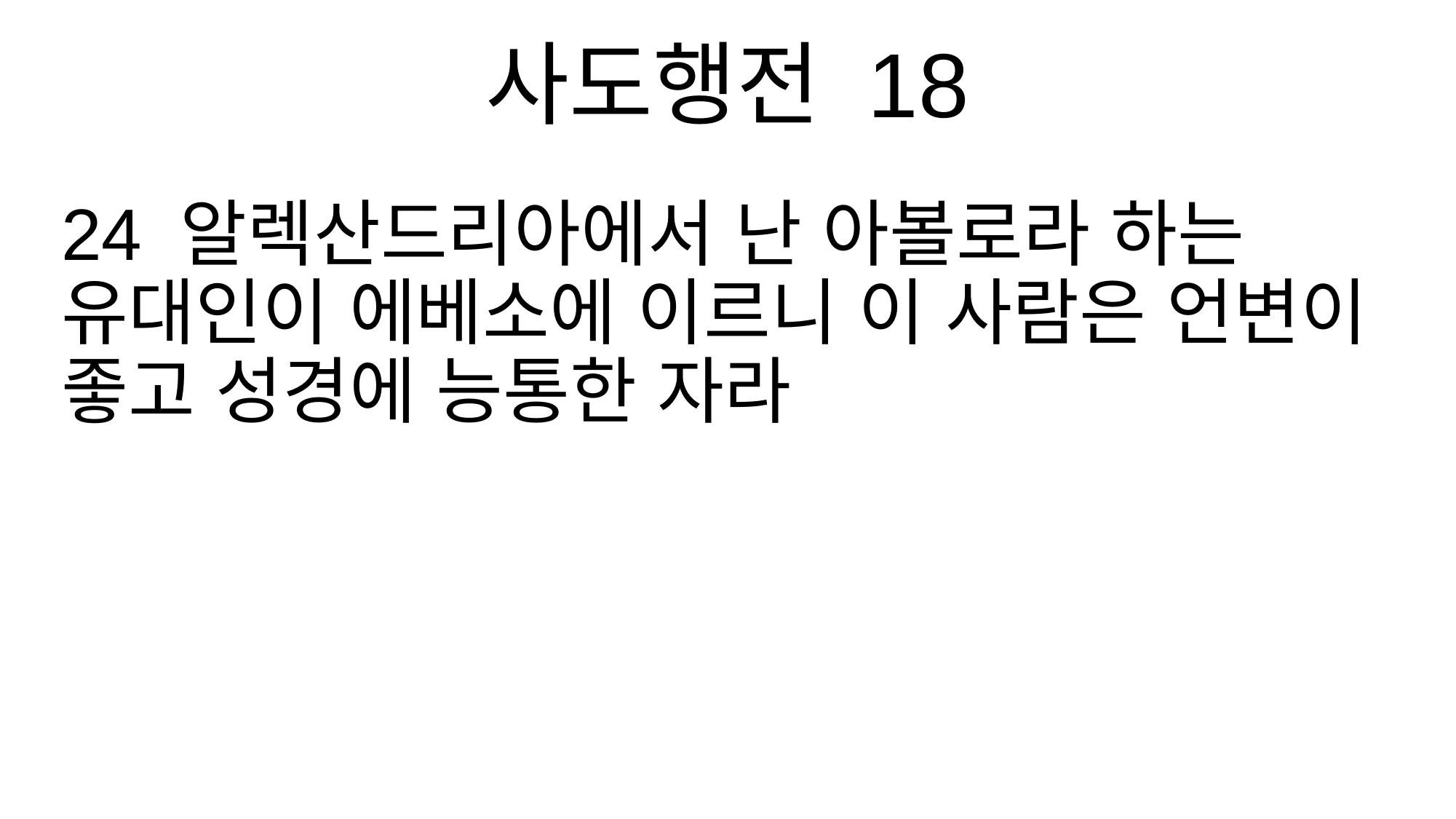

사도행전 18
24 알렉산드리아에서 난 아볼로라 하는 유대인이 에베소에 이르니 이 사람은 언변이 좋고 성경에 능통한 자라